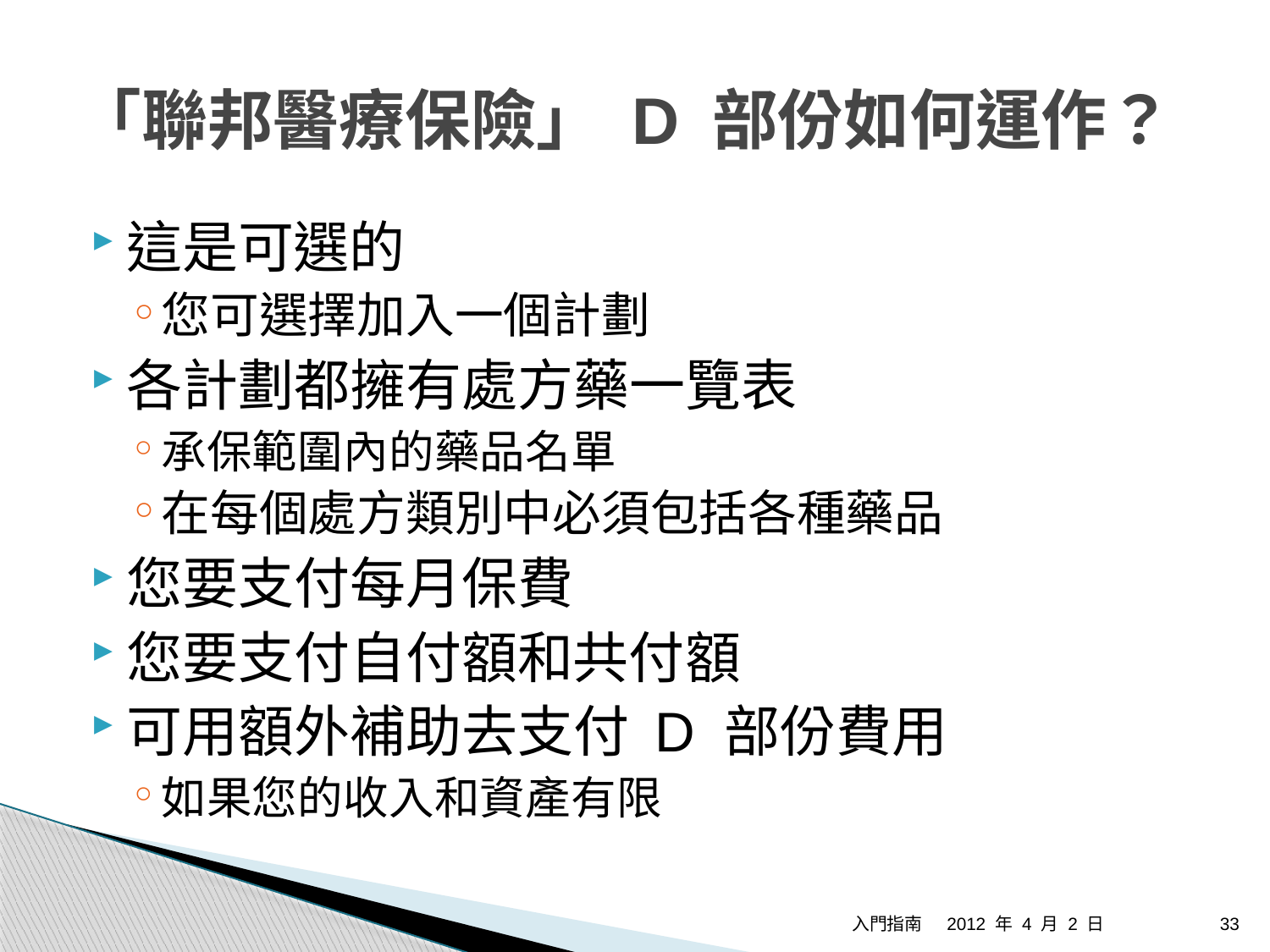

# 「聯邦醫療保險」 D 部份如何運作？
這是可選的
您可選擇加入一個計劃
各計劃都擁有處方藥一覽表
承保範圍內的藥品名單
在每個處方類別中必須包括各種藥品
您要支付每月保費
您要支付自付額和共付額
可用額外補助去支付 D 部份費用
如果您的收入和資產有限
入門指南
2012 年 4 月 2 日
33